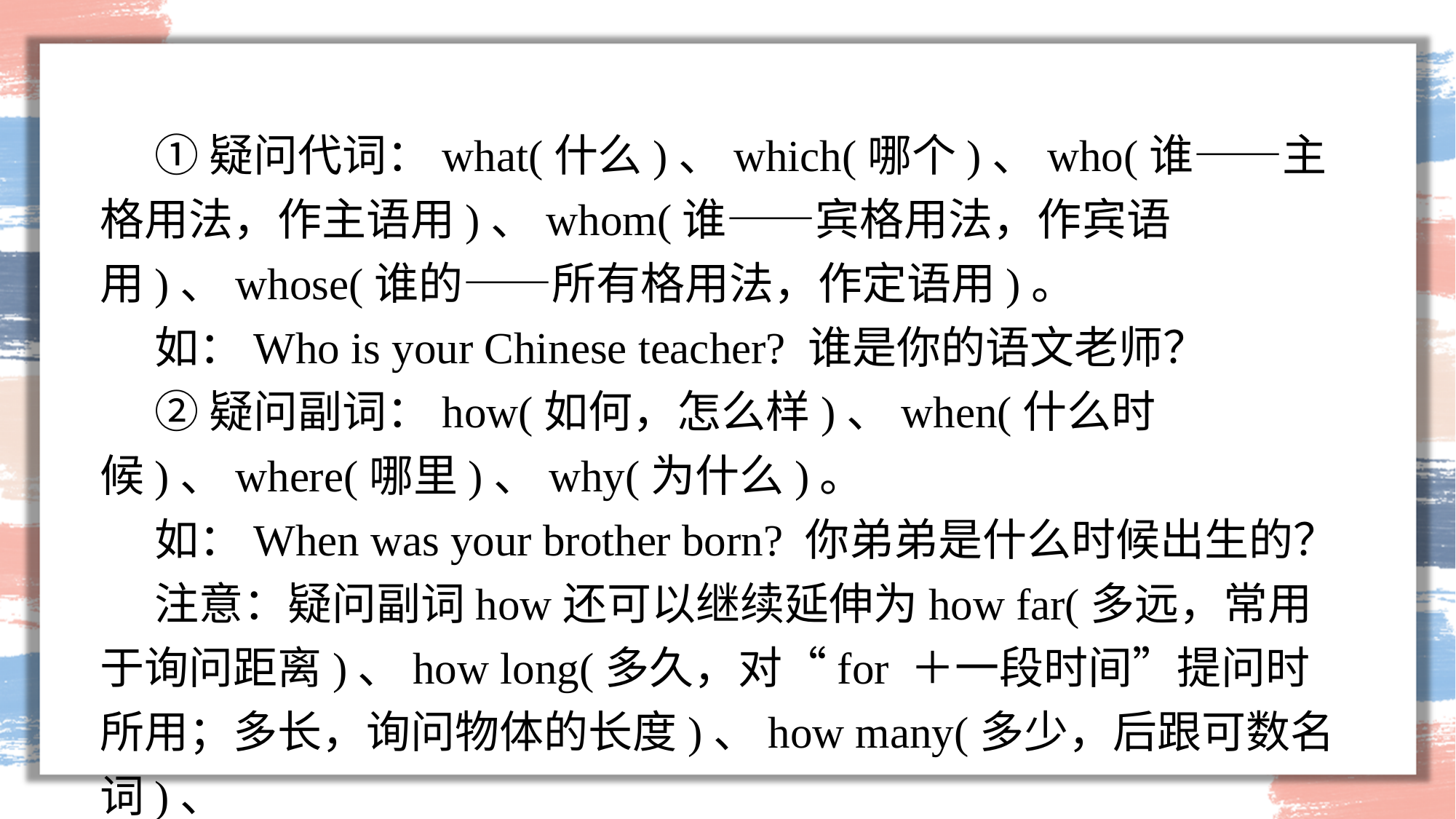

①疑问代词：what(什么)、which(哪个)、who(谁——主格用法，作主语用)、whom(谁——宾格用法，作宾语用)、whose(谁的——所有格用法，作定语用)。
如：Who is your Chinese teacher? 谁是你的语文老师？
②疑问副词：how(如何，怎么样)、when(什么时候)、where(哪里)、why(为什么)。
如：When was your brother born? 你弟弟是什么时候出生的？
注意：疑问副词how还可以继续延伸为how far(多远，常用于询问距离)、how long(多久，对“for ＋一段时间”提问时所用；多长，询问物体的长度)、how many(多少，后跟可数名词)、